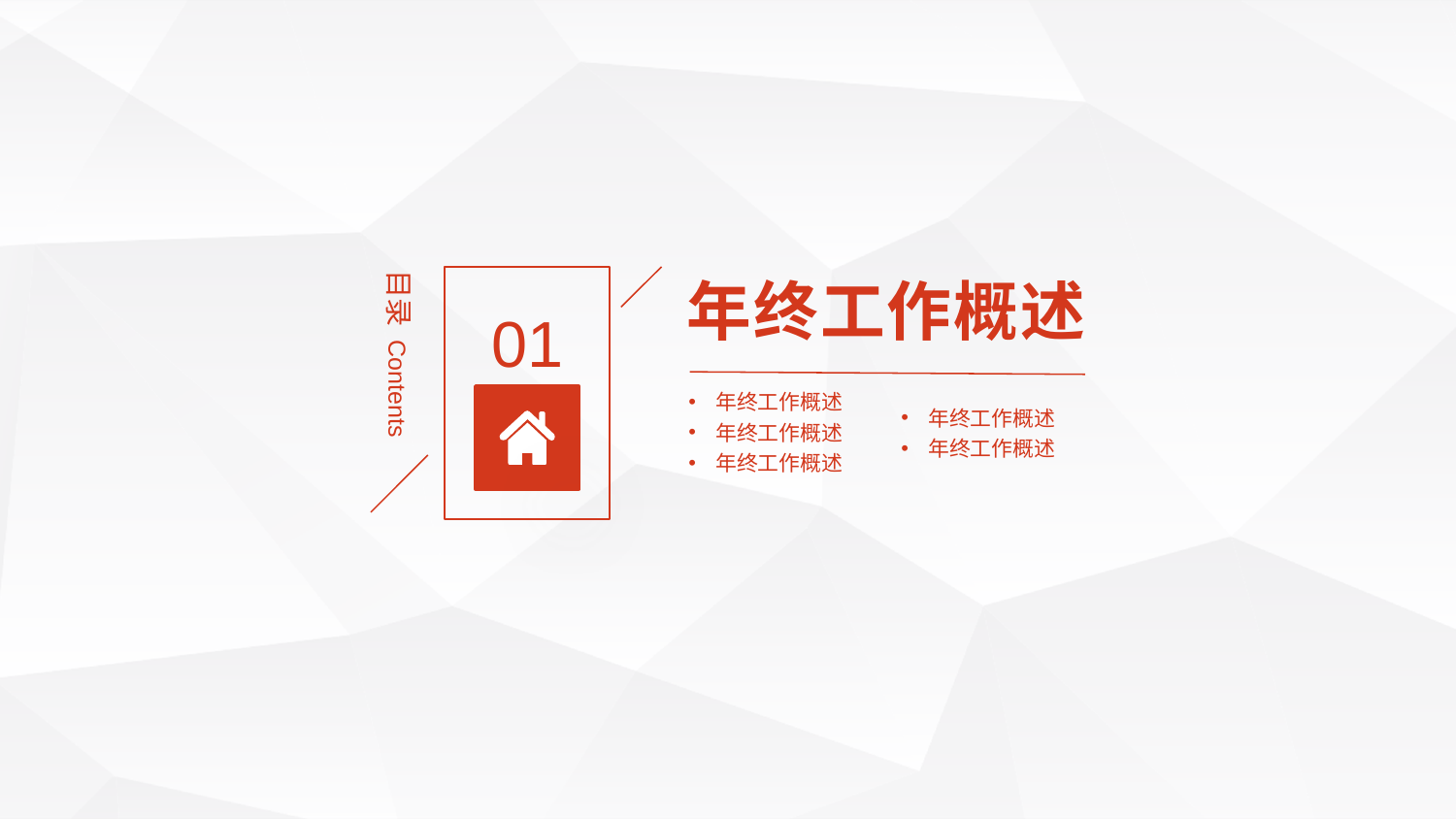

年终工作概述

01
目录 Contents
年终工作概述
年终工作概述
年终工作概述

年终工作概述
年终工作概述